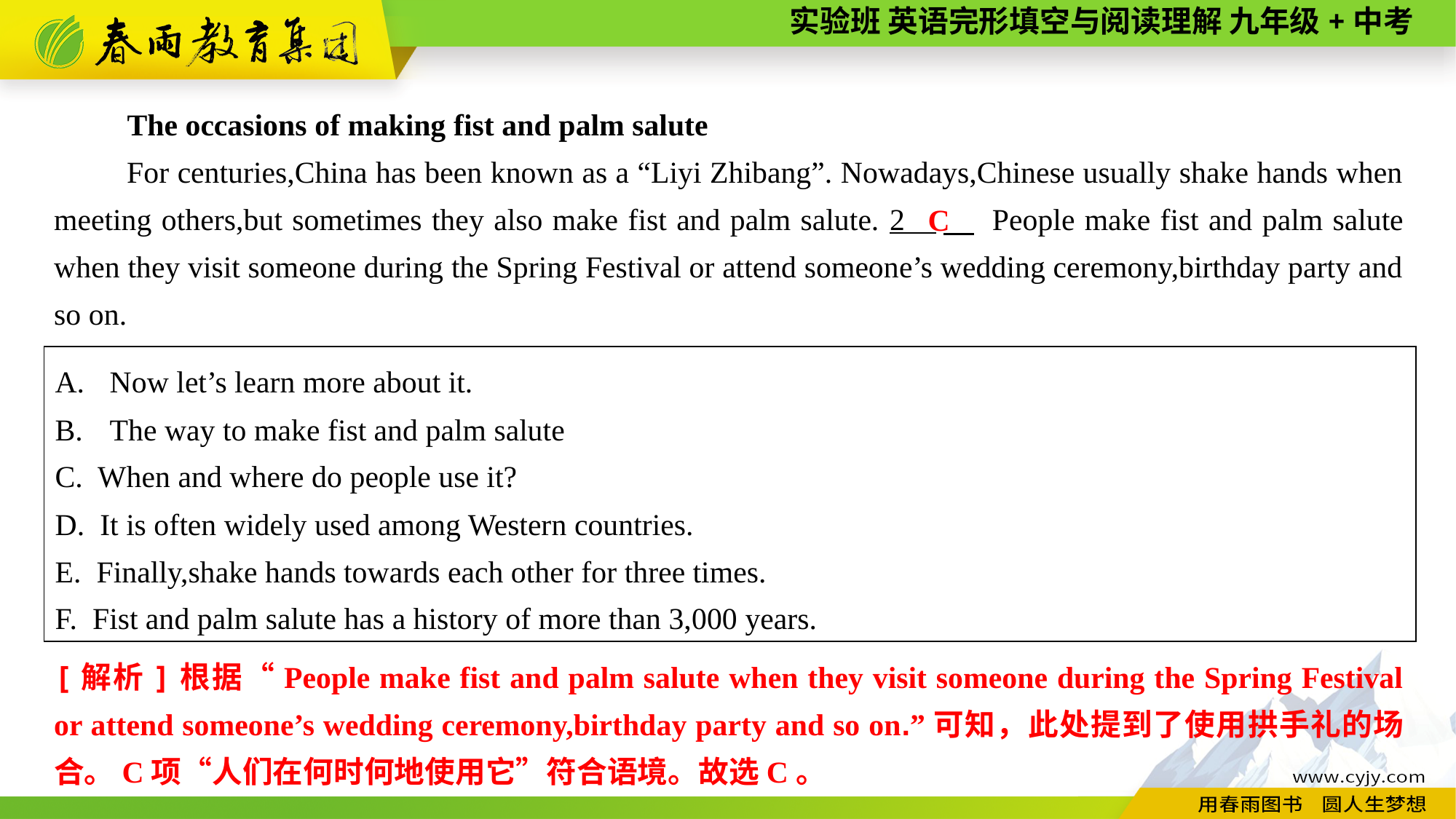

The occasions of making fist and palm salute
For centuries,China has been known as a “Liyi Zhibang”. Nowadays,Chinese usually shake hands when meeting others,but sometimes they also make fist and palm salute. 2   　 People make fist and palm salute when they visit someone during the Spring Festival or attend someone’s wedding ceremony,birthday party and so on.
C
Now let’s learn more about it.
The way to make fist and palm salute
C.  When and where do people use it?
D.  It is often widely used among Western countries.
E.  Finally,shake hands towards each other for three times.
F.  Fist and palm salute has a history of more than 3,000 years.
[解析]根据“People make fist and palm salute when they visit someone during the Spring Festival or attend someone’s wedding ceremony,birthday party and so on.”可知，此处提到了使用拱手礼的场合。C项“人们在何时何地使用它”符合语境。故选C。